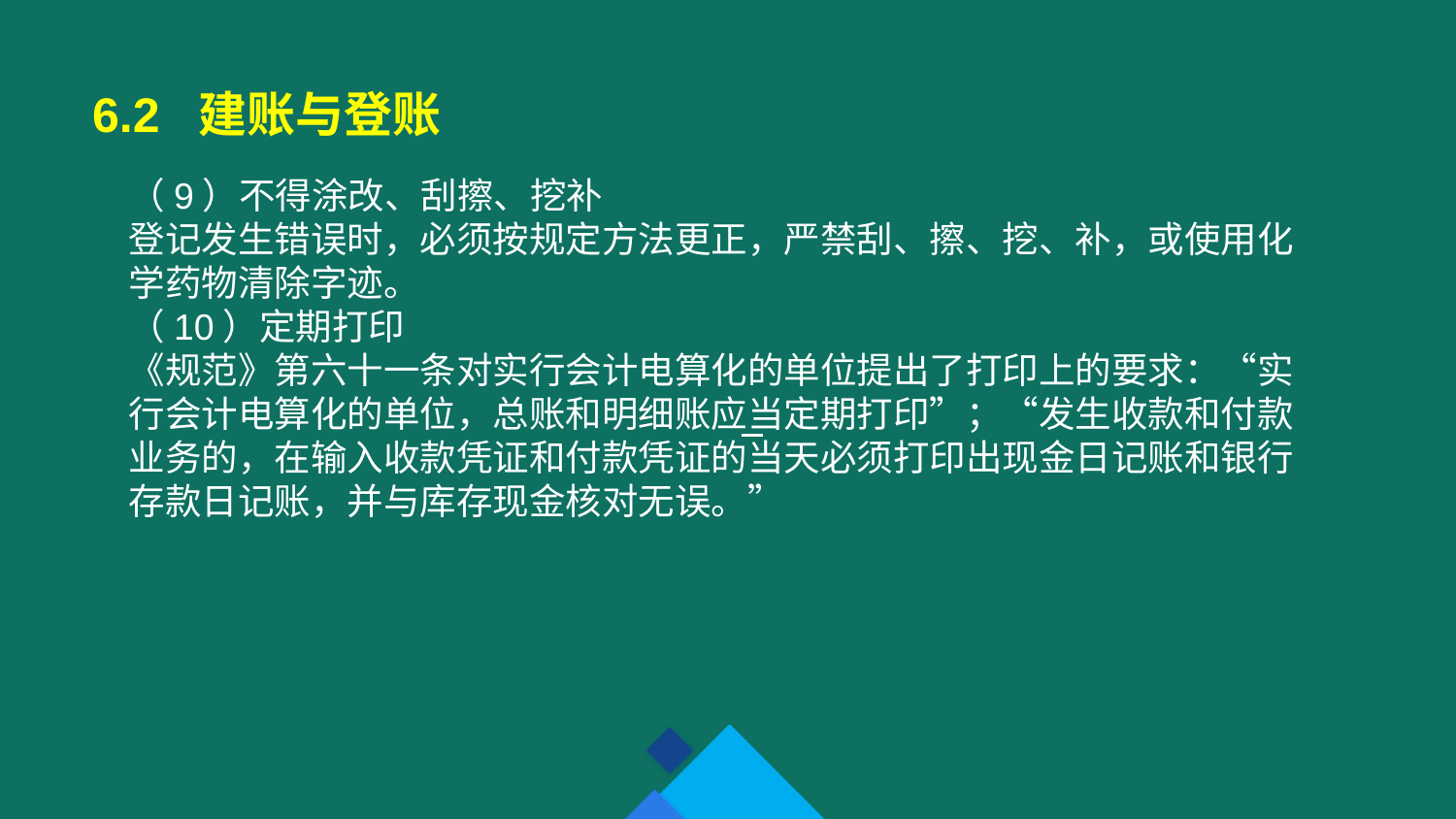

6.2  建账与登账

（9）不得涂改、刮擦、挖补
登记发生错误时，必须按规定方法更正，严禁刮、擦、挖、补，或使用化学药物清除字迹。
（10）定期打印
《规范》第六十一条对实行会计电算化的单位提出了打印上的要求：“实行会计电算化的单位，总账和明细账应当定期打印”；“发生收款和付款业务的，在输入收款凭证和付款凭证的当天必须打印出现金日记账和银行存款日记账，并与库存现金核对无误。”